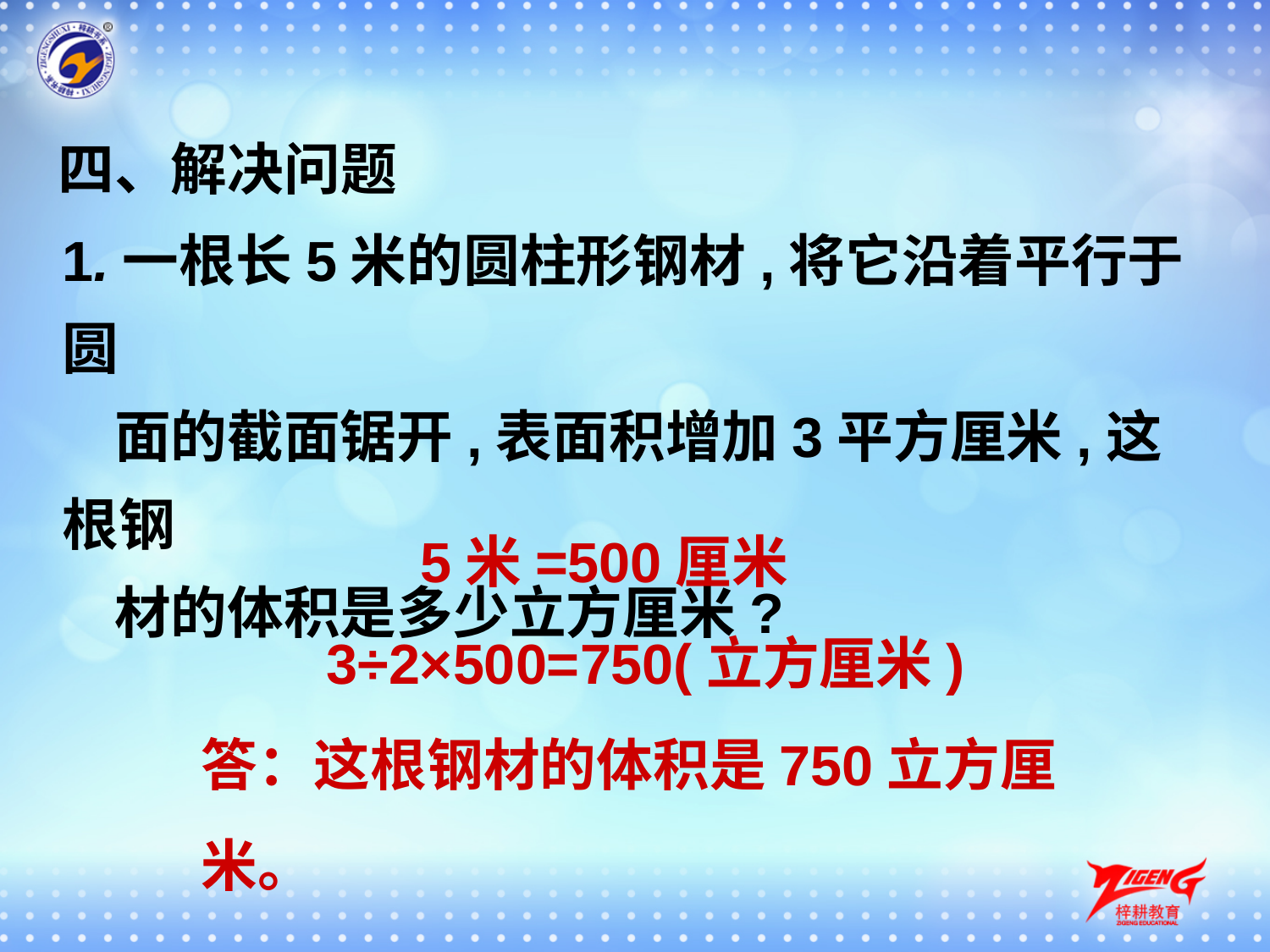

四、解决问题
1.一根长5米的圆柱形钢材,将它沿着平行于圆
   面的截面锯开,表面积增加3平方厘米,这根钢
   材的体积是多少立方厘米?
              5米=500厘米
        3÷2×500=750(立方厘米)
答：这根钢材的体积是750立方厘米。